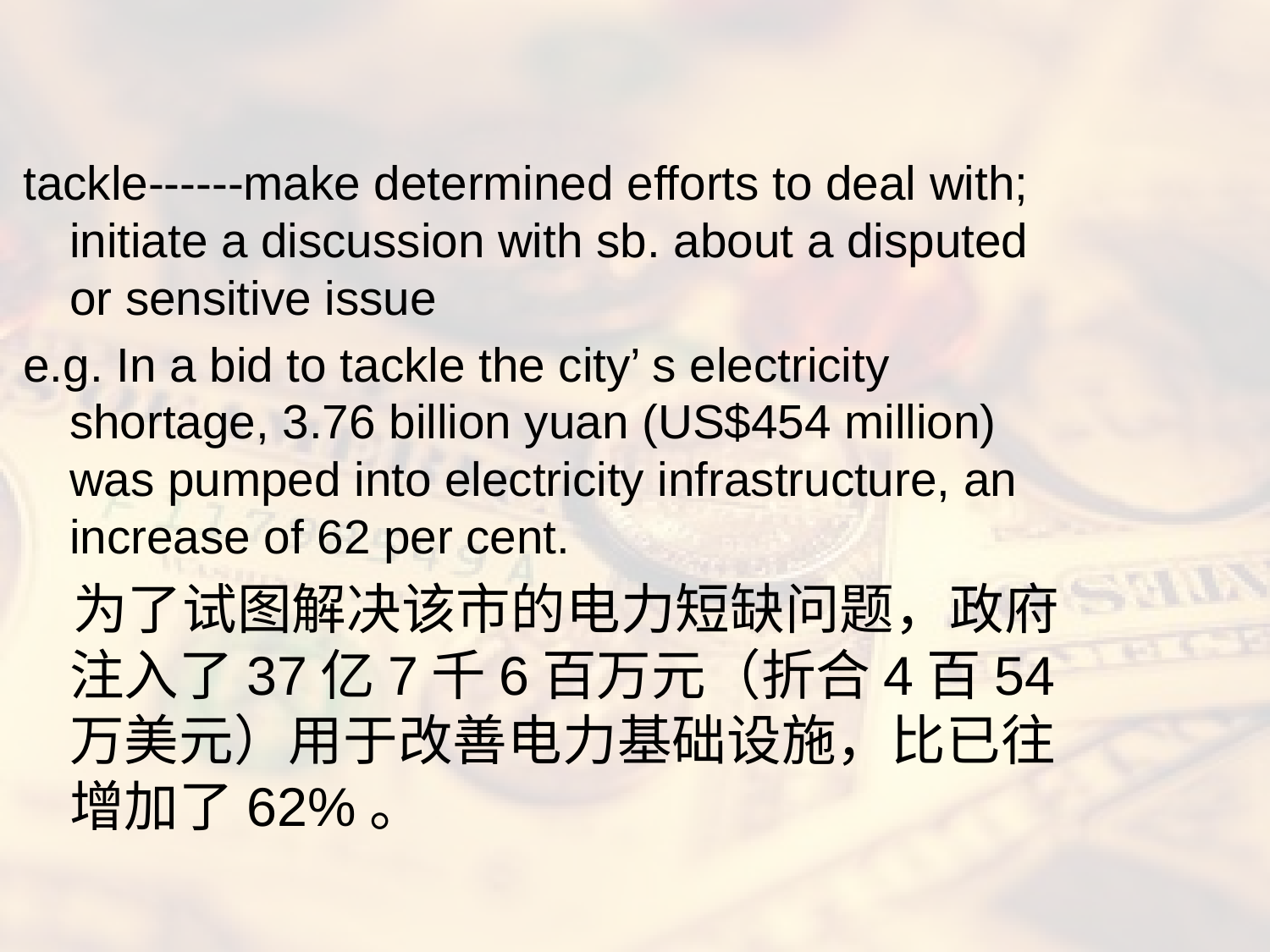

#
tackle------make determined efforts to deal with; initiate a discussion with sb. about a disputed or sensitive issue
e.g. In a bid to tackle the city’ s electricity shortage, 3.76 billion yuan (US$454 million) was pumped into electricity infrastructure, an increase of 62 per cent.
   为了试图解决该市的电力短缺问题，政府注入了37亿7千6百万元（折合4百54万美元）用于改善电力基础设施，比已往增加了62%。